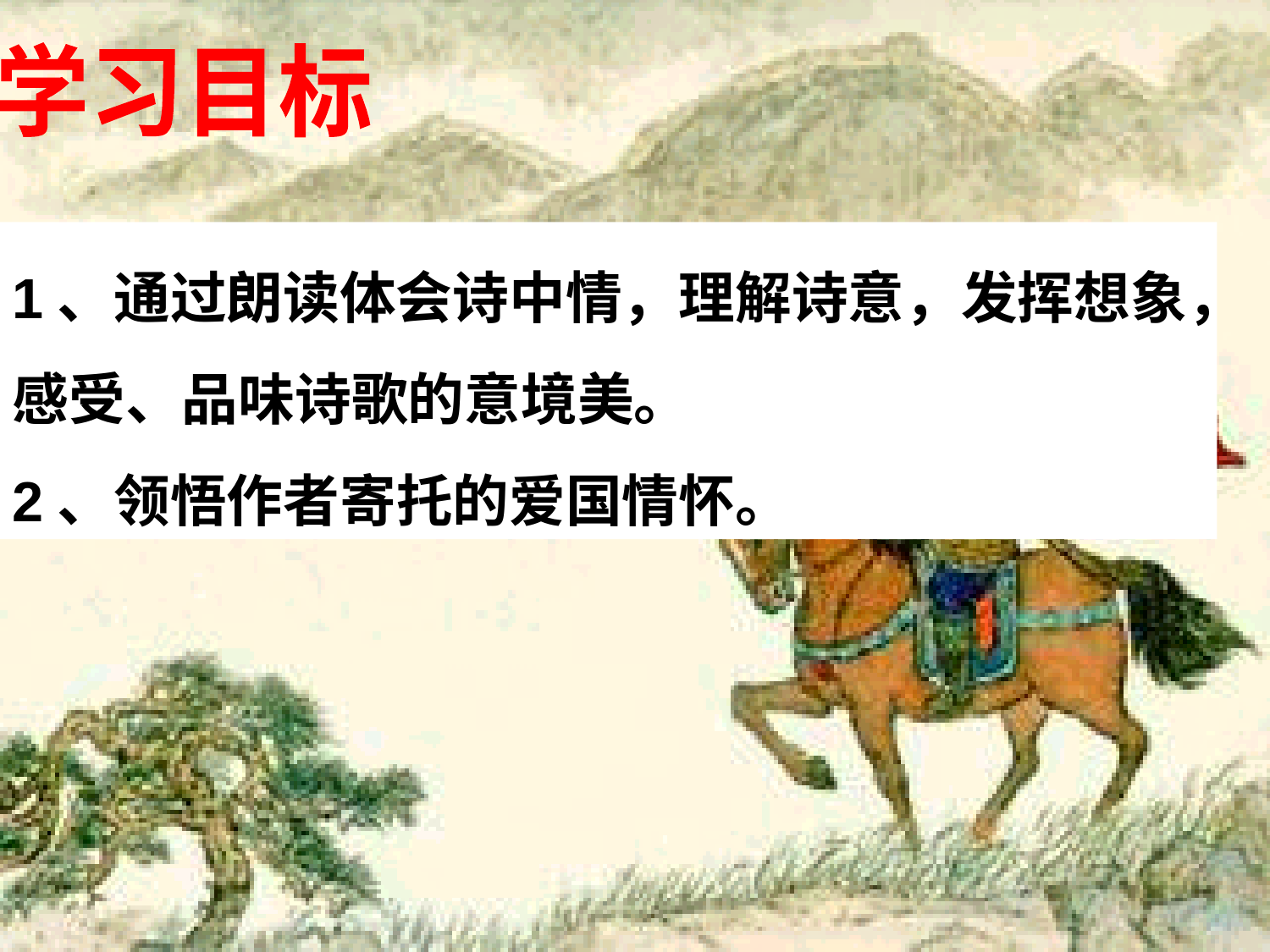

学习目标

1、通过朗读体会诗中情，理解诗意，发挥想象，感受、品味诗歌的意境美。
2、领悟作者寄托的爱国情怀。